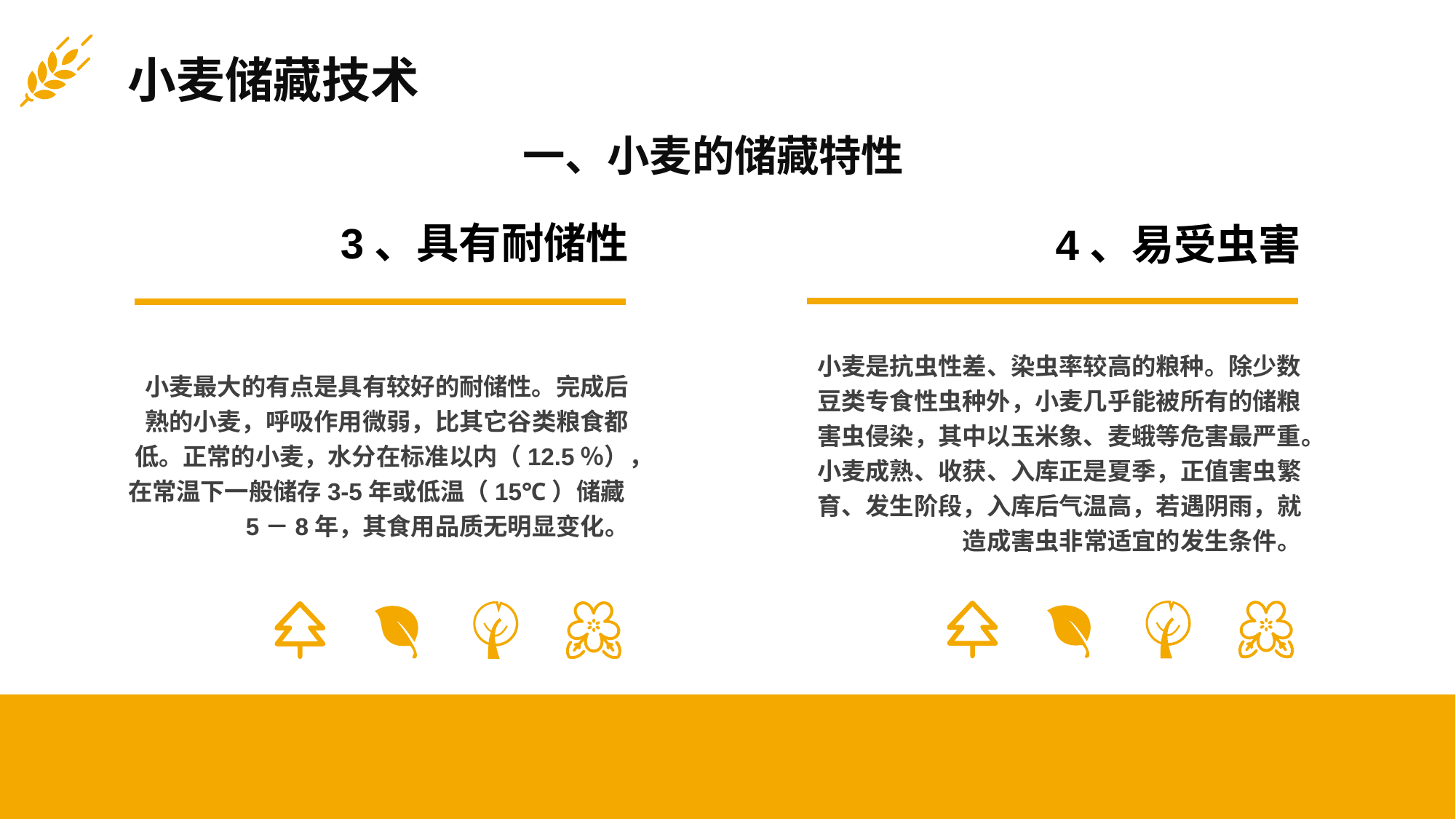

小麦储藏技术

一、小麦的储藏特性
3、具有耐储性
　4、易受虫害
小麦是抗虫性差、染虫率较高的粮种。除少数豆类专食性虫种外，小麦几乎能被所有的储粮害虫侵染，其中以玉米象、麦蛾等危害最严重。小麦成熟、收获、入库正是夏季，正值害虫繁育、发生阶段，入库后气温高，若遇阴雨，就造成害虫非常适宜的发生条件。
小麦最大的有点是具有较好的耐储性。完成后熟的小麦，呼吸作用微弱，比其它谷类粮食都低。正常的小麦，水分在标准以内（12.5％），在常温下一般储存3-5年或低温（15℃）储藏5－8年，其食用品质无明显变化。